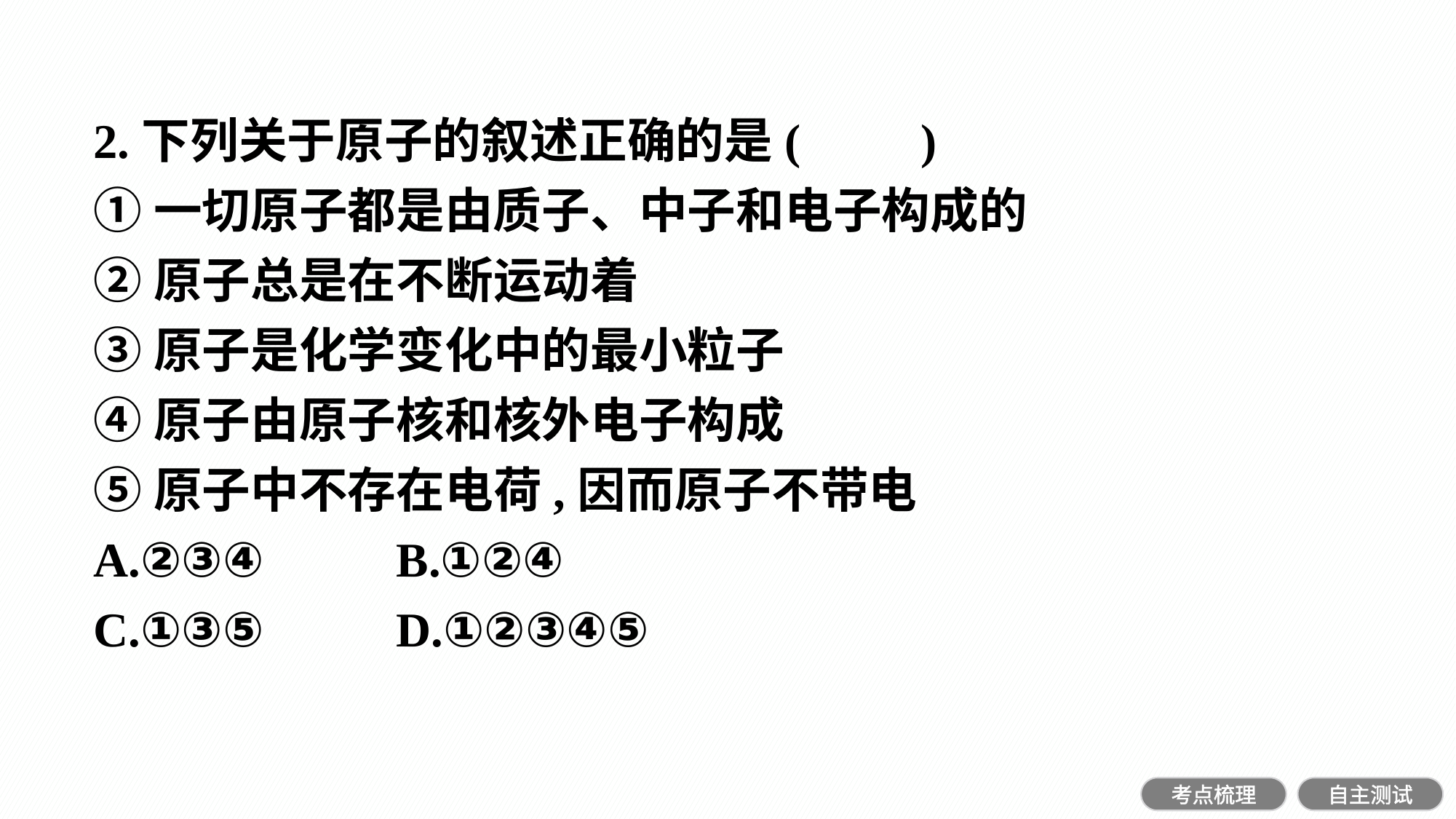

2.下列关于原子的叙述正确的是(　　)
①一切原子都是由质子、中子和电子构成的
②原子总是在不断运动着
③原子是化学变化中的最小粒子
④原子由原子核和核外电子构成
⑤原子中不存在电荷,因而原子不带电
A.②③④		B.①②④
C.①③⑤		D.①②③④⑤